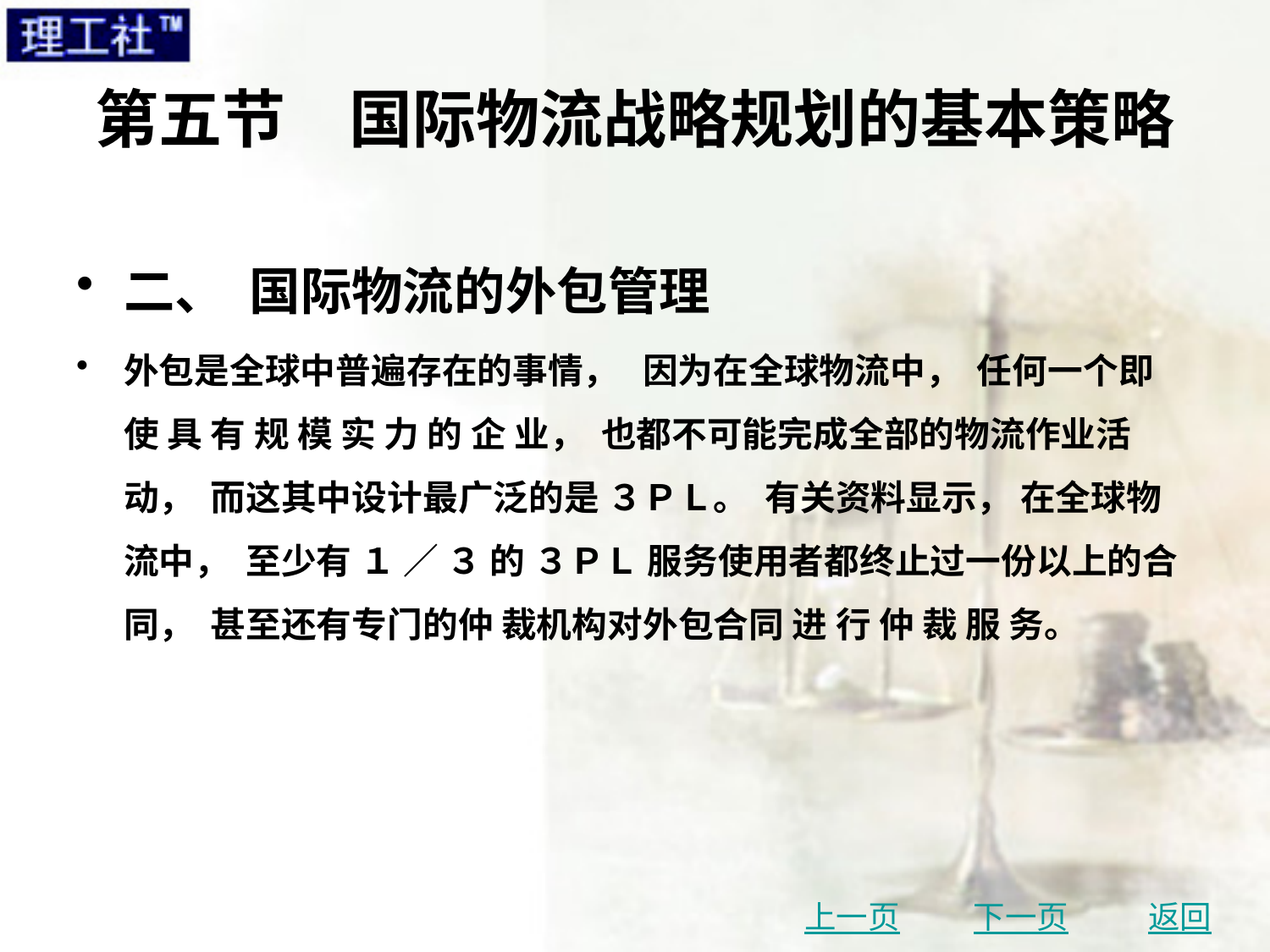

# 第五节　国际物流战略规划的基本策略
二、  国际物流的外包管理
外包是全球中普遍存在的事情，   因为在全球物流中，  任何一个即 使 具 有 规 模 实 力 的 企 业，  也都不可能完成全部的物流作业活动，  而这其中设计最广泛的是 ３ＰＬ。  有关资料显示， 在全球物流中，  至少有 １ ／ ３ 的 ３ＰＬ 服务使用者都终止过一份以上的合同，  甚至还有专门的仲 裁机构对外包合同 进 行 仲 裁 服 务。
上一页
下一页
返回